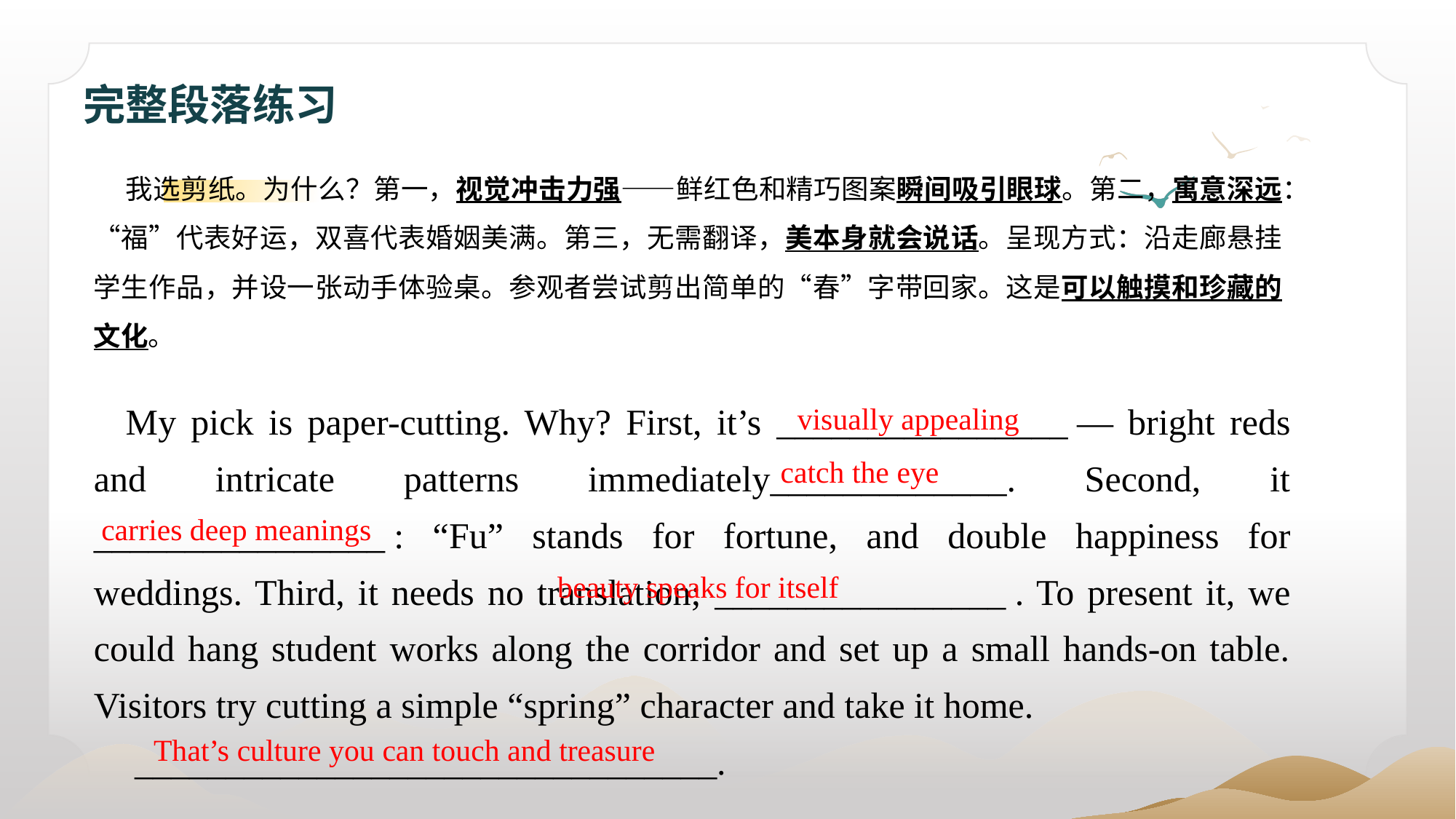

完整段落练习
我选剪纸。为什么？第一，视觉冲击力强——鲜红色和精巧图案瞬间吸引眼球。第二，寓意深远：“福”代表好运，双喜代表婚姻美满。第三，无需翻译，美本身就会说话。呈现方式：沿走廊悬挂学生作品，并设一张动手体验桌。参观者尝试剪出简单的“春”字带回家。这是可以触摸和珍藏的文化。
My pick is paper-cutting. Why? First, it’s ________________ — bright reds and intricate patterns immediately_____________. Second, it ________________ : “Fu” stands for fortune, and double happiness for weddings. Third, it needs no translation; ________________ . To present it, we could hang student works along the corridor and set up a small hands-on table. Visitors try cutting a simple “spring” character and take it home.
 ________________________________.
visually appealing
 catch the eye
 carries deep meanings
 beauty speaks for itself
 That’s culture you can touch and treasure